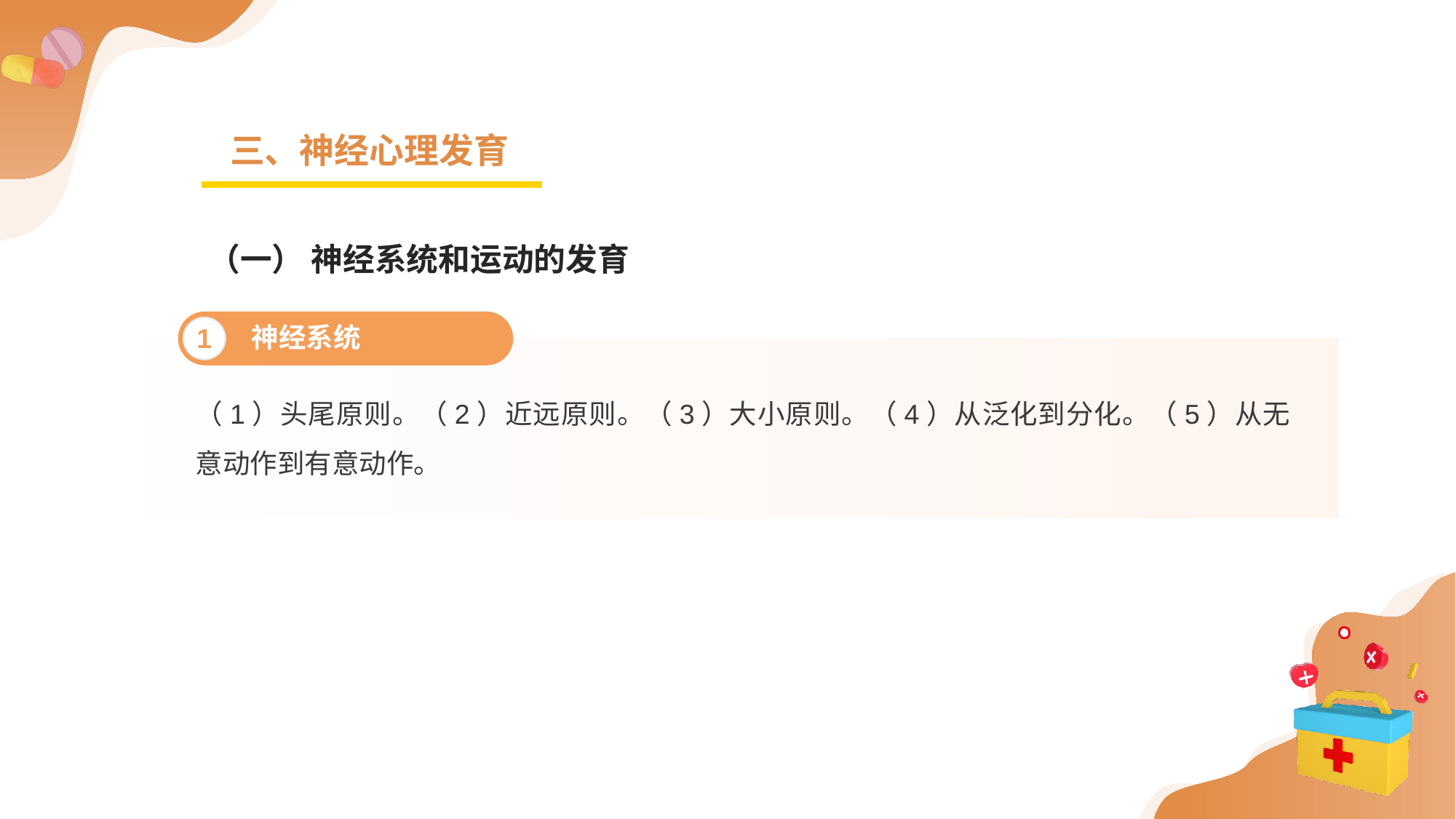

三、神经心理发育
（一） 神经系统和运动的发育

神经系统

1

（1）头尾原则。（2）近远原则。（3）大小原则。（4）从泛化到分化。（5）从无意动作到有意动作。